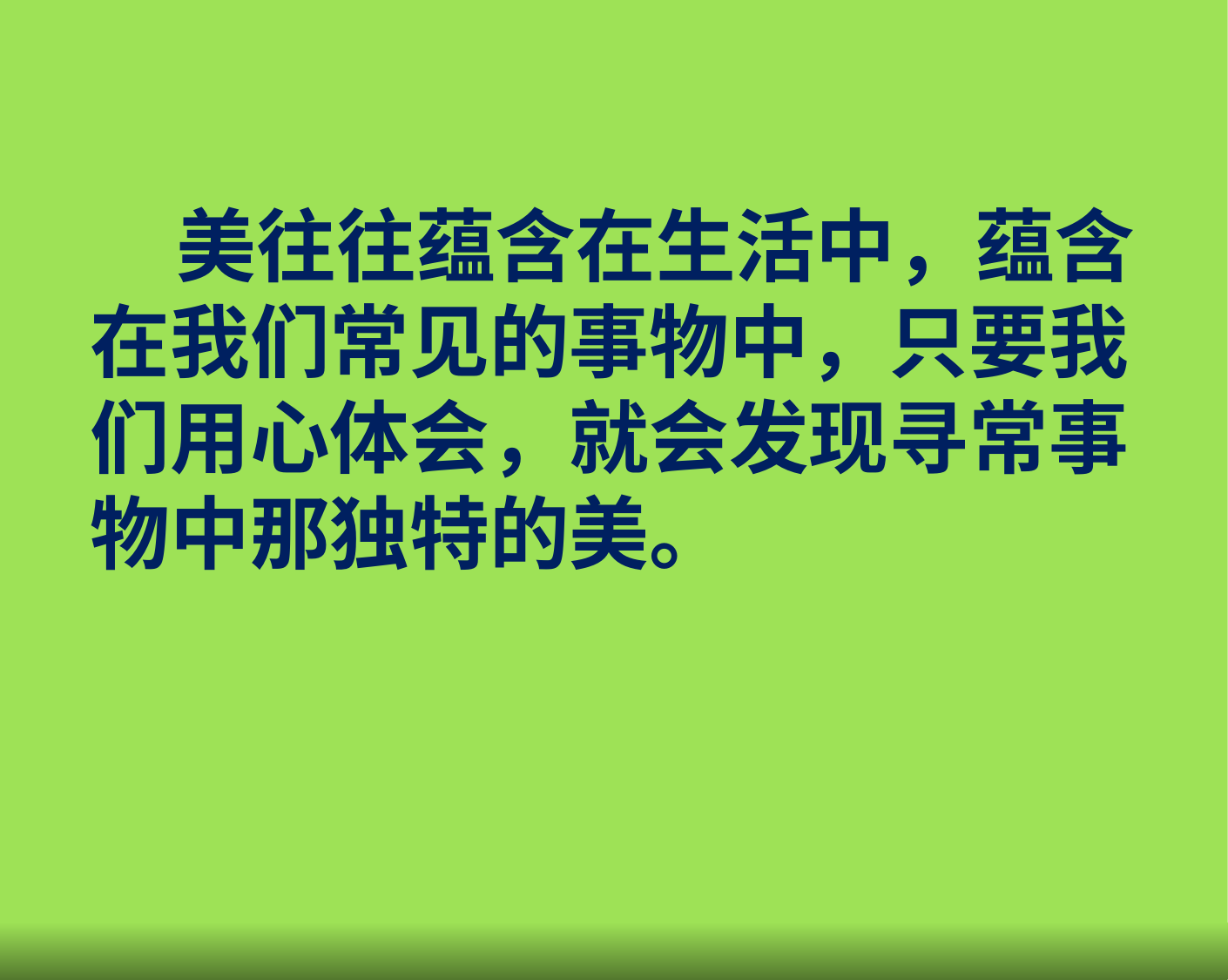

美往往蕴含在生活中，蕴含在我们常见的事物中，只要我们用心体会，就会发现寻常事物中那独特的美。